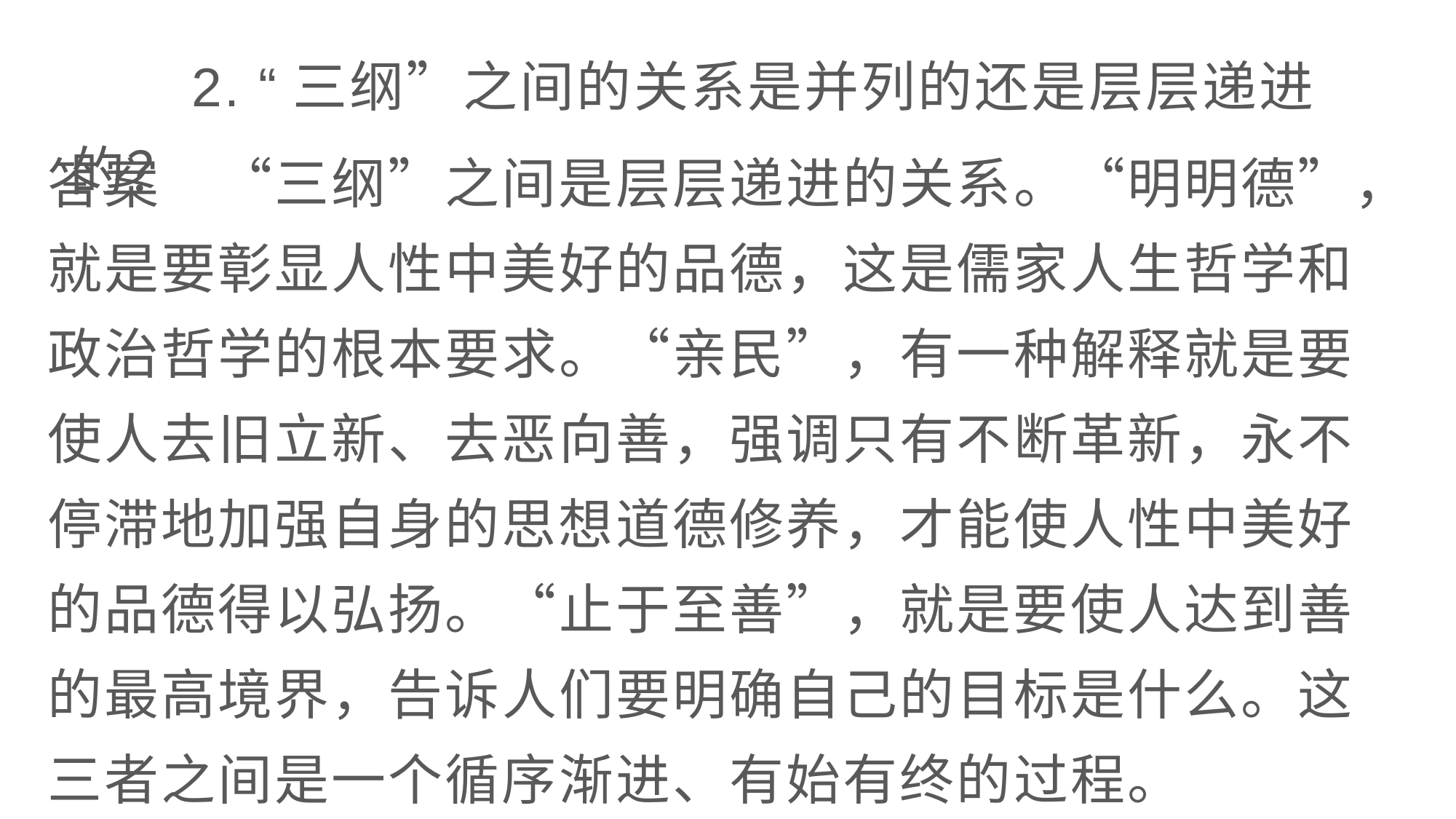

2. “三纲”之间的关系是并列的还是层层递进的？
答案　“三纲”之间是层层递进的关系。“明明德”，就是要彰显人性中美好的品德，这是儒家人生哲学和政治哲学的根本要求。“亲民”，有一种解释就是要使人去旧立新、去恶向善，强调只有不断革新，永不停滞地加强自身的思想道德修养，才能使人性中美好的品德得以弘扬。“止于至善”，就是要使人达到善的最高境界，告诉人们要明确自己的目标是什么。这三者之间是一个循序渐进、有始有终的过程。